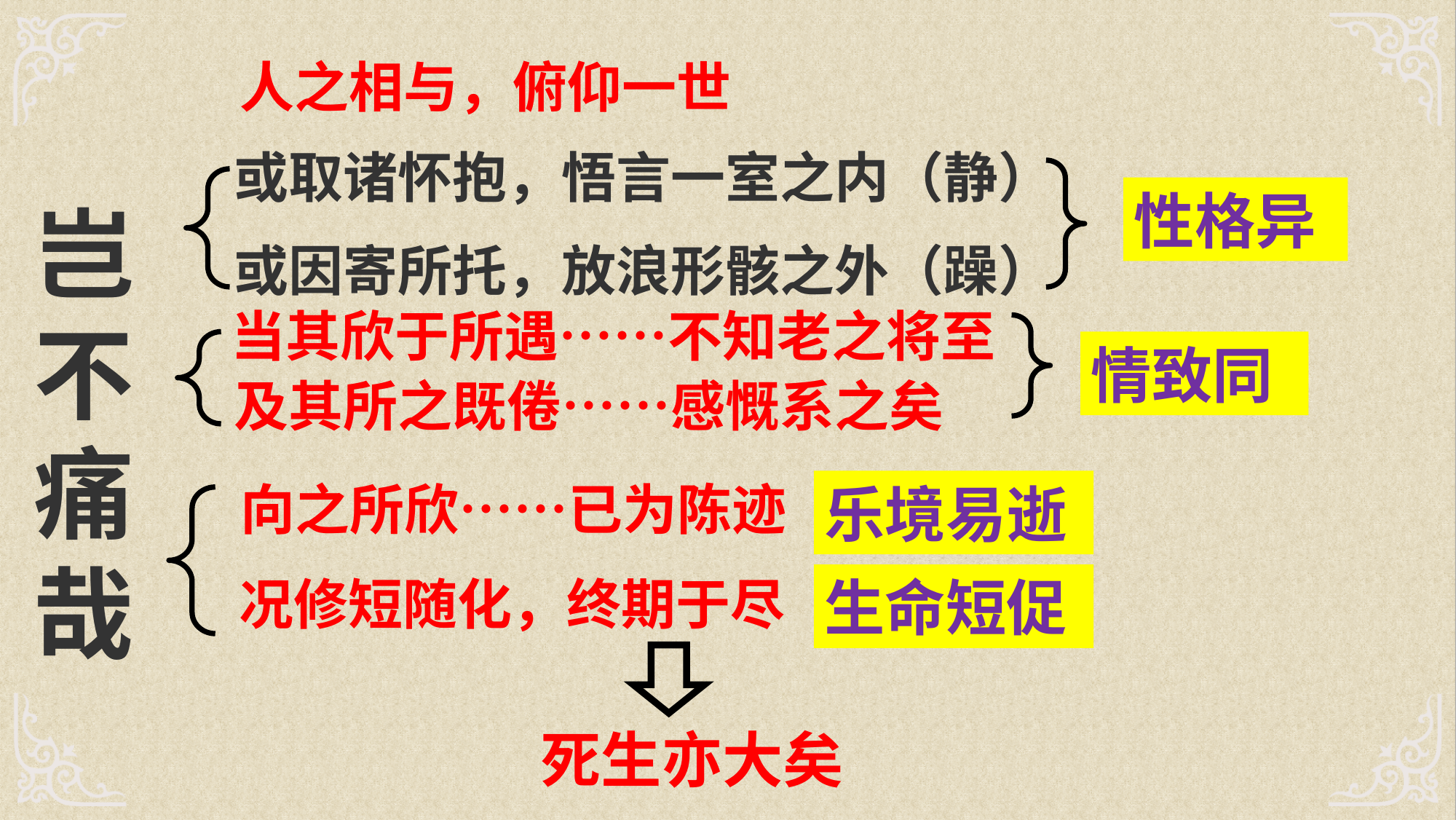

人之相与，俯仰一世
或取诸怀抱，悟言一室之内（静）
或因寄所托，放浪形骸之外（躁）

性格异
岂不痛哉
当其欣于所遇……不知老之将至

情致同

及其所之既倦……感慨系之矣

向之所欣……已为陈迹
乐境易逝

况修短随化，终期于尽
生命短促

死生亦大矣